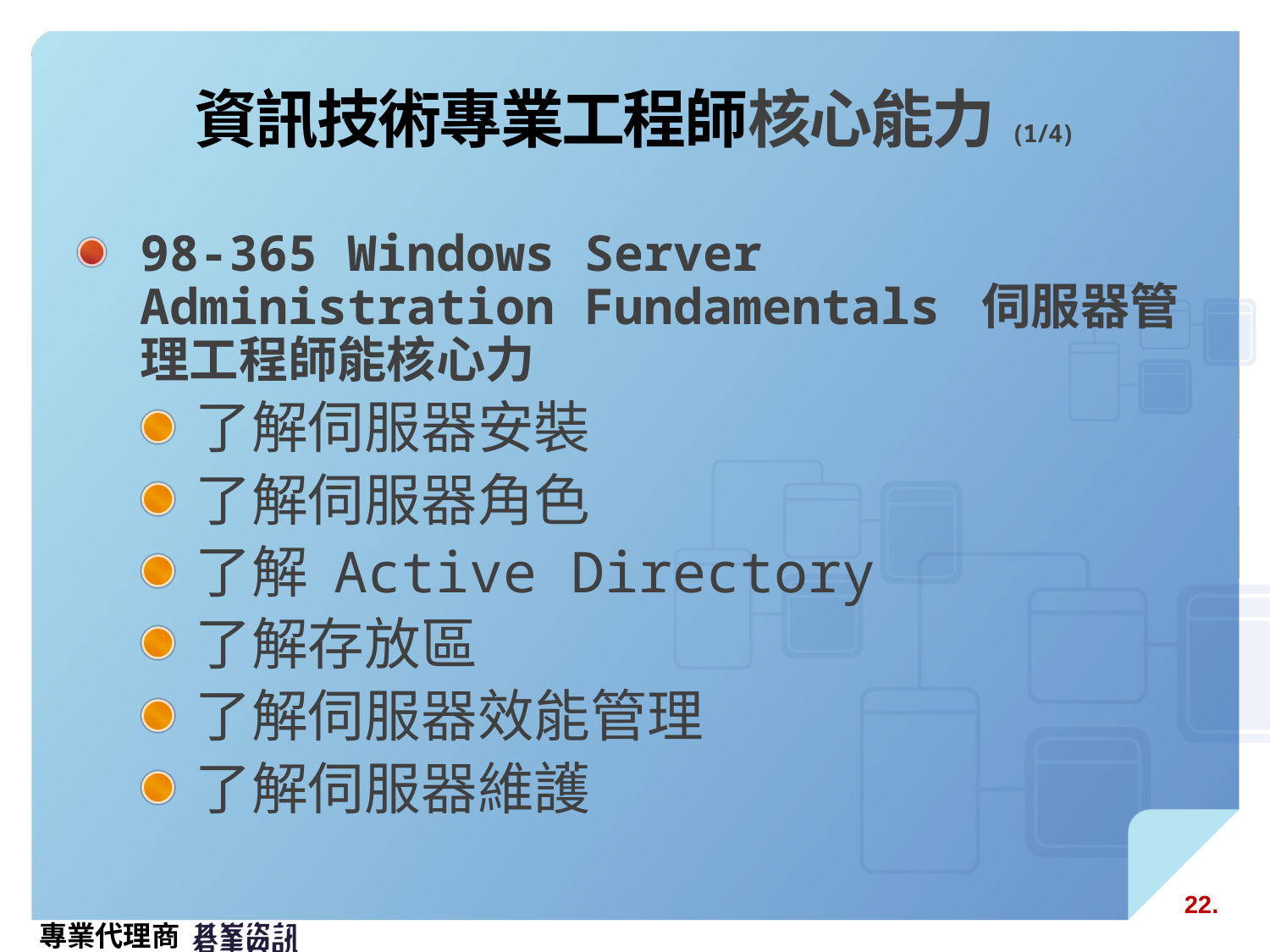

# 資訊技術專業工程師核心能力(1/4)
98-365 Windows Server Administration Fundamentals 伺服器管理工程師能核心力
了解伺服器安裝
了解伺服器角色
了解 Active Directory
了解存放區
了解伺服器效能管理
了解伺服器維護
22.